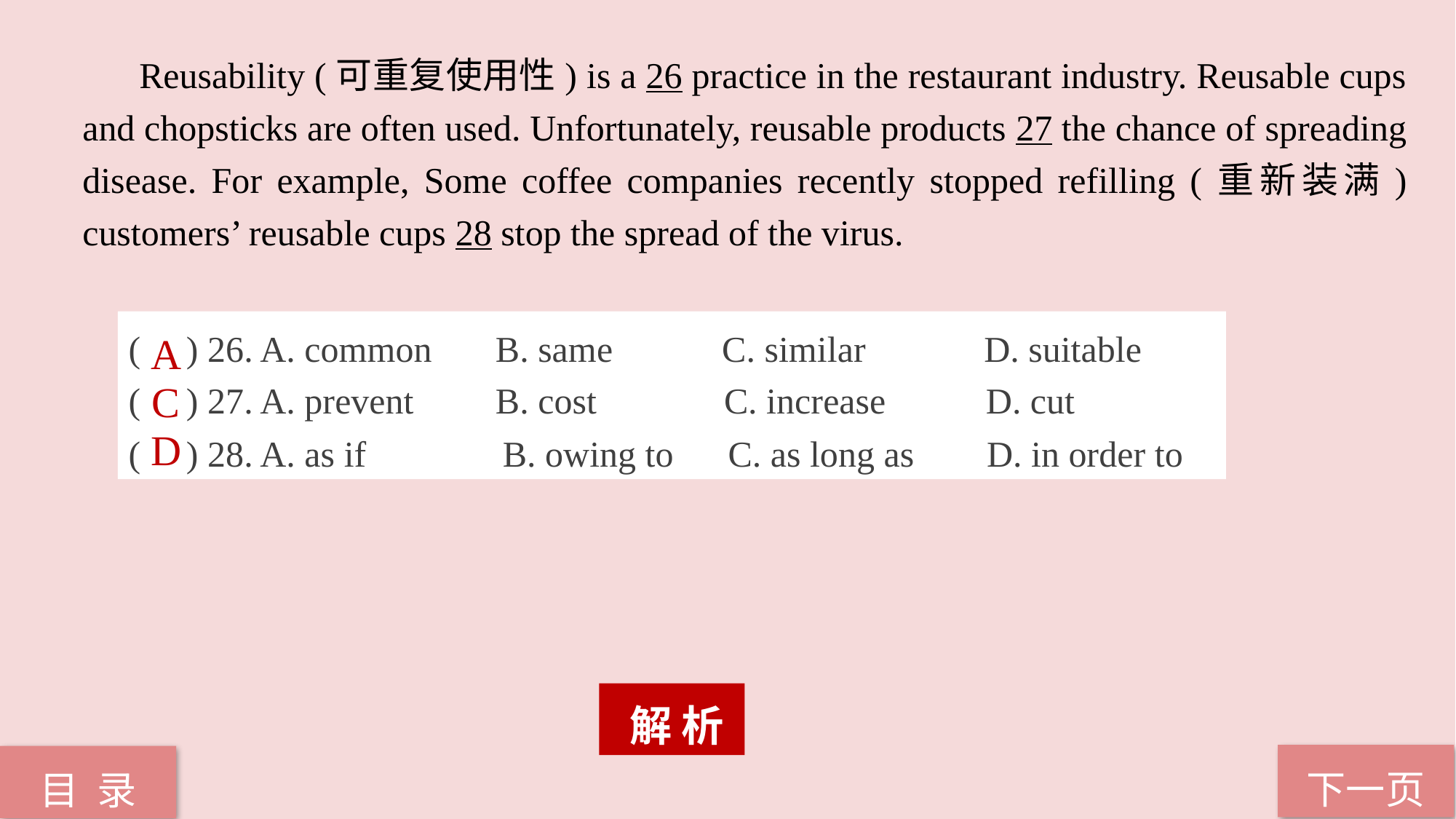

Reusability (可重复使用性) is a 26 practice in the restaurant industry. Reusable cups and chopsticks are often used. Unfortunately, reusable products 27 the chance of spreading disease. For example, Some coffee companies recently stopped refilling (重新装满) customers’ reusable cups 28 stop the spread of the virus.
(     ) 26. A. common       B. same            C. similar             D. suitable
(     ) 27. A. prevent         B. cost              C. increase           D. cut
(     ) 28. A. as if               B. owing to      C. as long as        D. in order to
A
C
D
 解 析